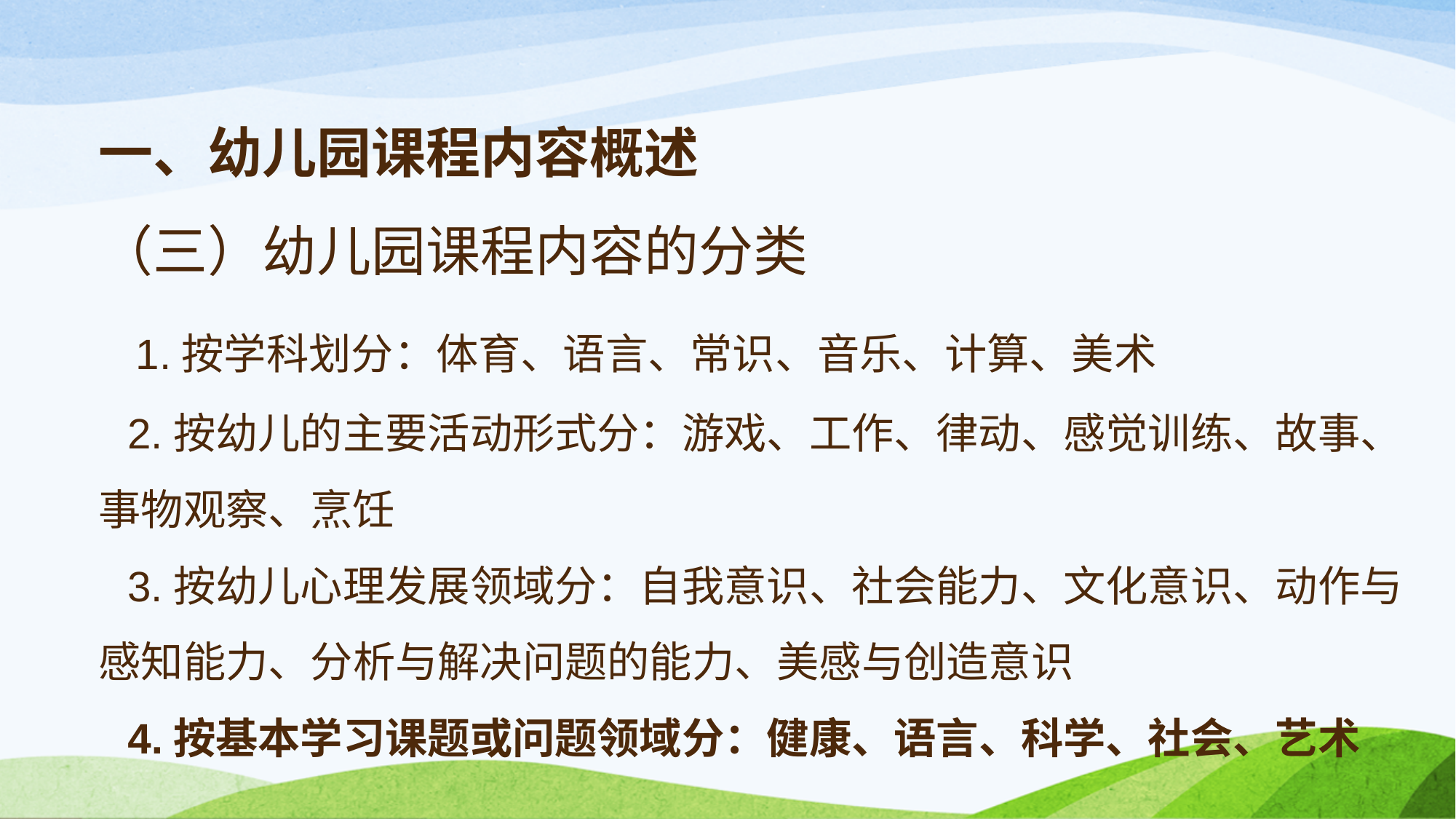

# 一、幼儿园课程内容概述 （三）幼儿园课程内容的分类 1.按学科划分：体育、语言、常识、音乐、计算、美术 2.按幼儿的主要活动形式分：游戏、工作、律动、感觉训练、故事、事物观察、烹饪 3.按幼儿心理发展领域分：自我意识、社会能力、文化意识、动作与感知能力、分析与解决问题的能力、美感与创造意识 4.按基本学习课题或问题领域分：健康、语言、科学、社会、艺术